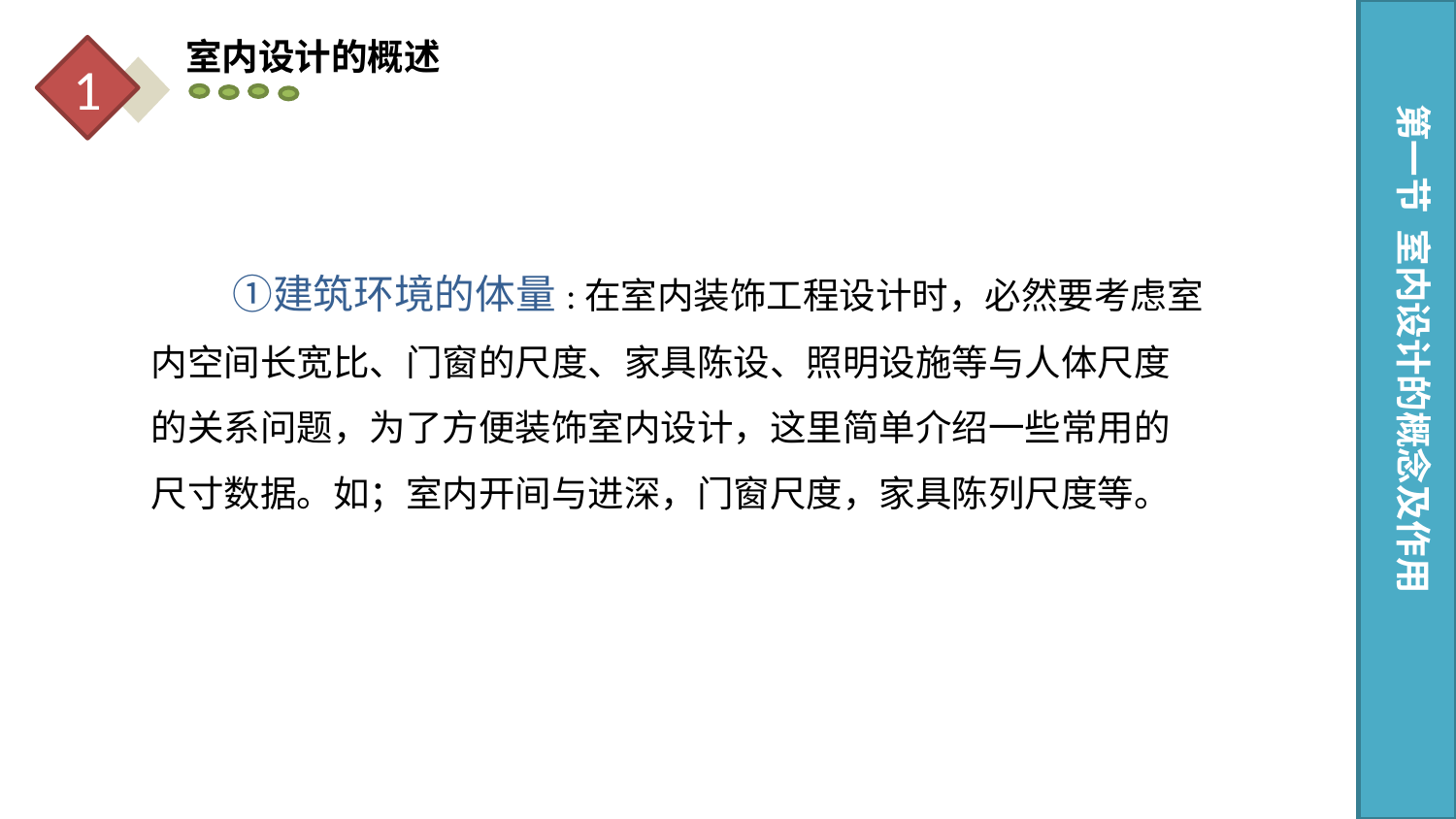

室内设计的概述
1

第一节  室内设计的概念及作用
　　①建筑环境的体量:在室内装饰工程设计时，必然要考虑室内空间长宽比、门窗的尺度、家具陈设、照明设施等与人体尺度的关系问题，为了方便装饰室内设计，这里简单介绍一些常用的尺寸数据。如；室内开间与进深，门窗尺度，家具陈列尺度等。